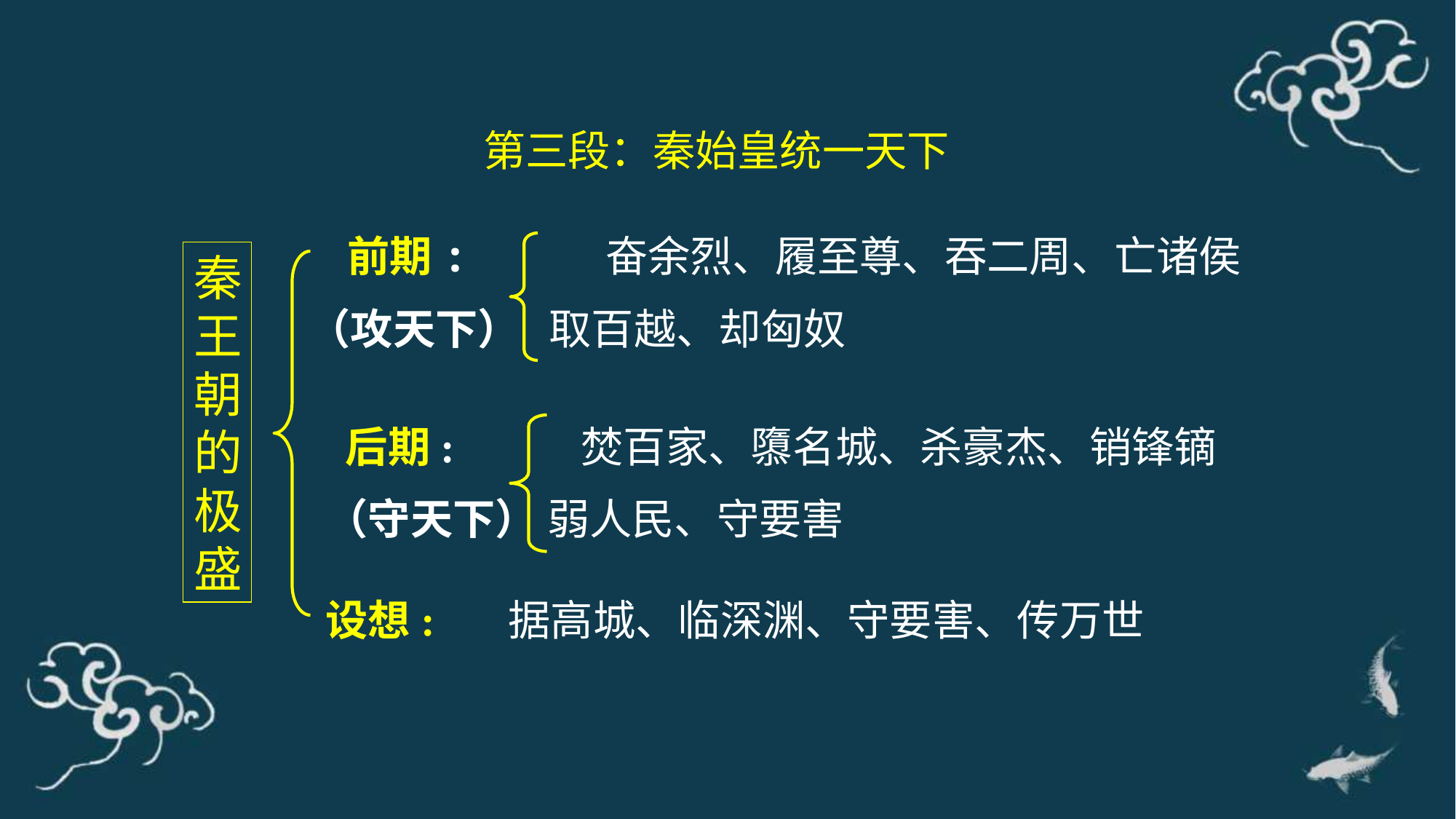

第三段：秦始皇统一天下
   前期:     奋余烈、履至尊、吞二周、亡诸侯
（攻天下）   取百越、却匈奴

秦王朝的极盛

 后期:           焚百家、隳名城、杀豪杰、销锋镝
（守天下） 弱人民、守要害

设想:      据高城、临深渊、守要害、传万世